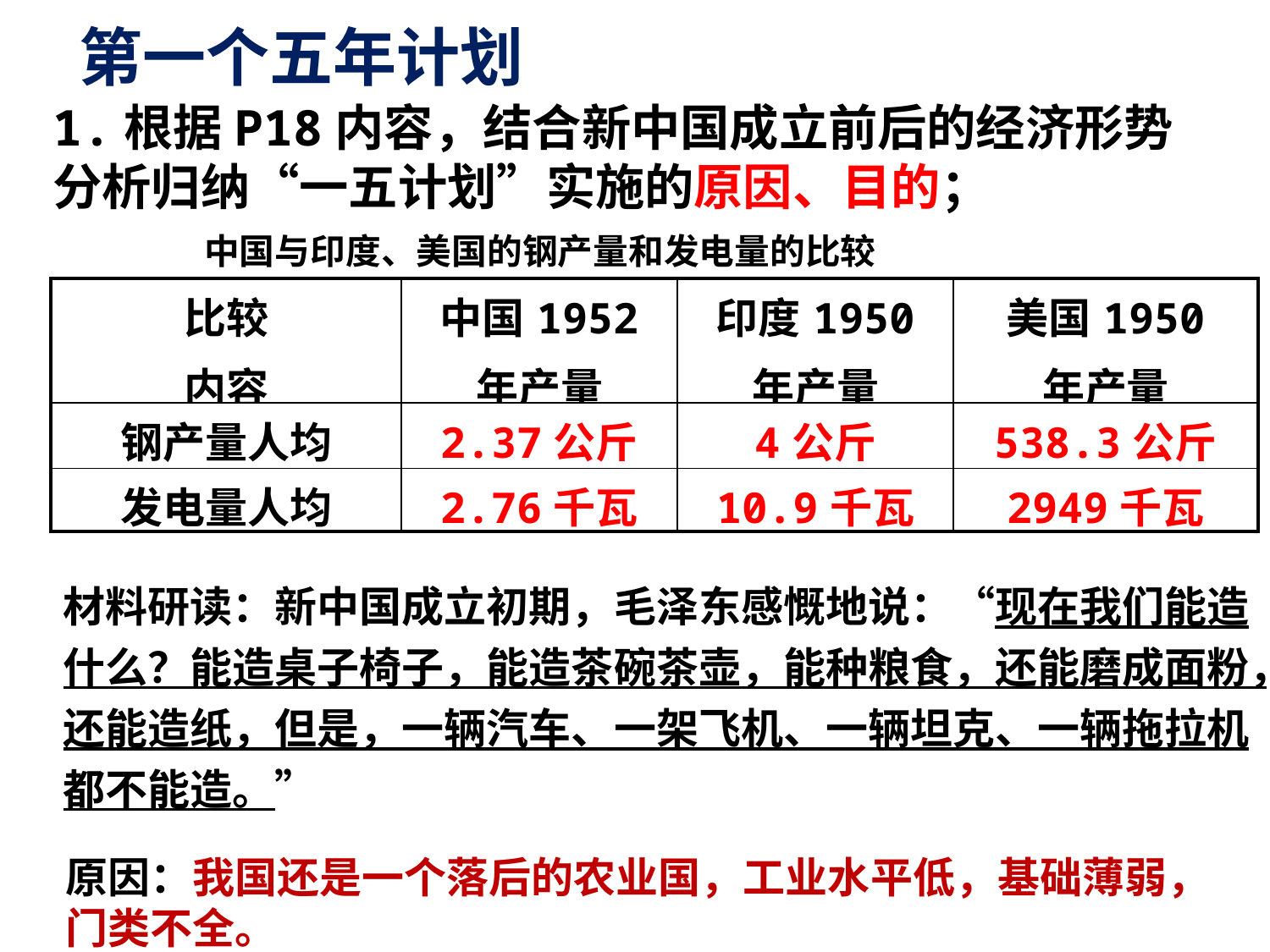

# 第一个五年计划
1.根据P18内容，结合新中国成立前后的经济形势
分析归纳“一五计划”实施的原因、目的；
中国与印度、美国的钢产量和发电量的比较
| 比较 内容 | 中国1952 年产量 | 印度1950 年产量 | 美国1950 年产量 |
| --- | --- | --- | --- |
| 钢产量人均 | 2.37公斤 | 4公斤 | 538.3公斤 |
| 发电量人均 | 2.76千瓦 | 10.9千瓦 | 2949千瓦 |
材料研读：新中国成立初期，毛泽东感慨地说：“现在我们能造什么？能造桌子椅子，能造茶碗茶壶，能种粮食，还能磨成面粉，还能造纸，但是，一辆汽车、一架飞机、一辆坦克、一辆拖拉机都不能造。”
原因：我国还是一个落后的农业国，工业水平低，基础薄弱，
门类不全。